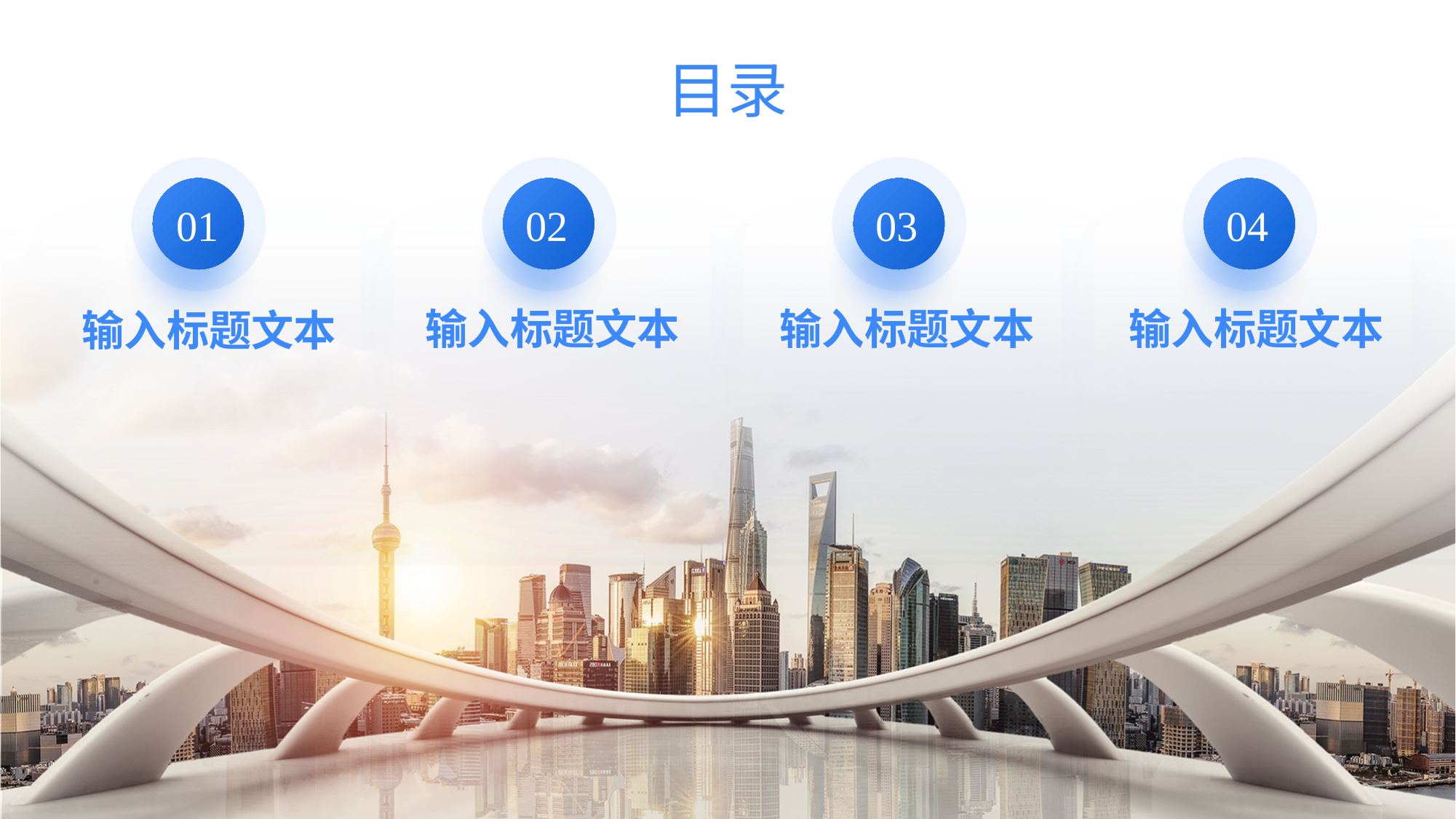

目录
01
02
03
04
输入标题文本
输入标题文本
输入标题文本
输入标题文本